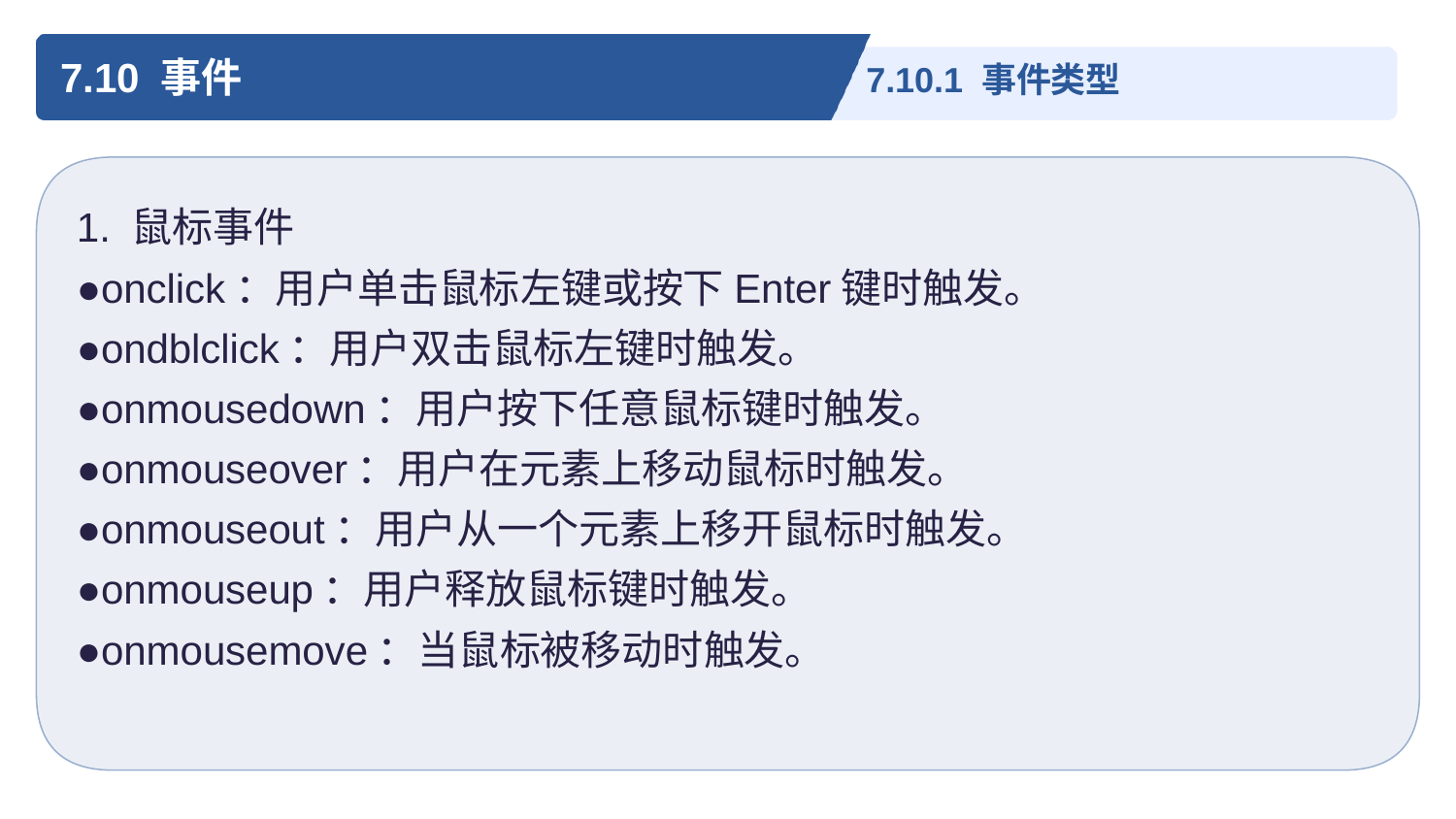

7.10 事件
7.10.1 事件类型

1. 鼠标事件
●onclick：用户单击鼠标左键或按下Enter键时触发。
●ondblclick：用户双击鼠标左键时触发。
●onmousedown：用户按下任意鼠标键时触发。
●onmouseover：用户在元素上移动鼠标时触发。
●onmouseout：用户从一个元素上移开鼠标时触发。
●onmouseup：用户释放鼠标键时触发。
●onmousemove：当鼠标被移动时触发。